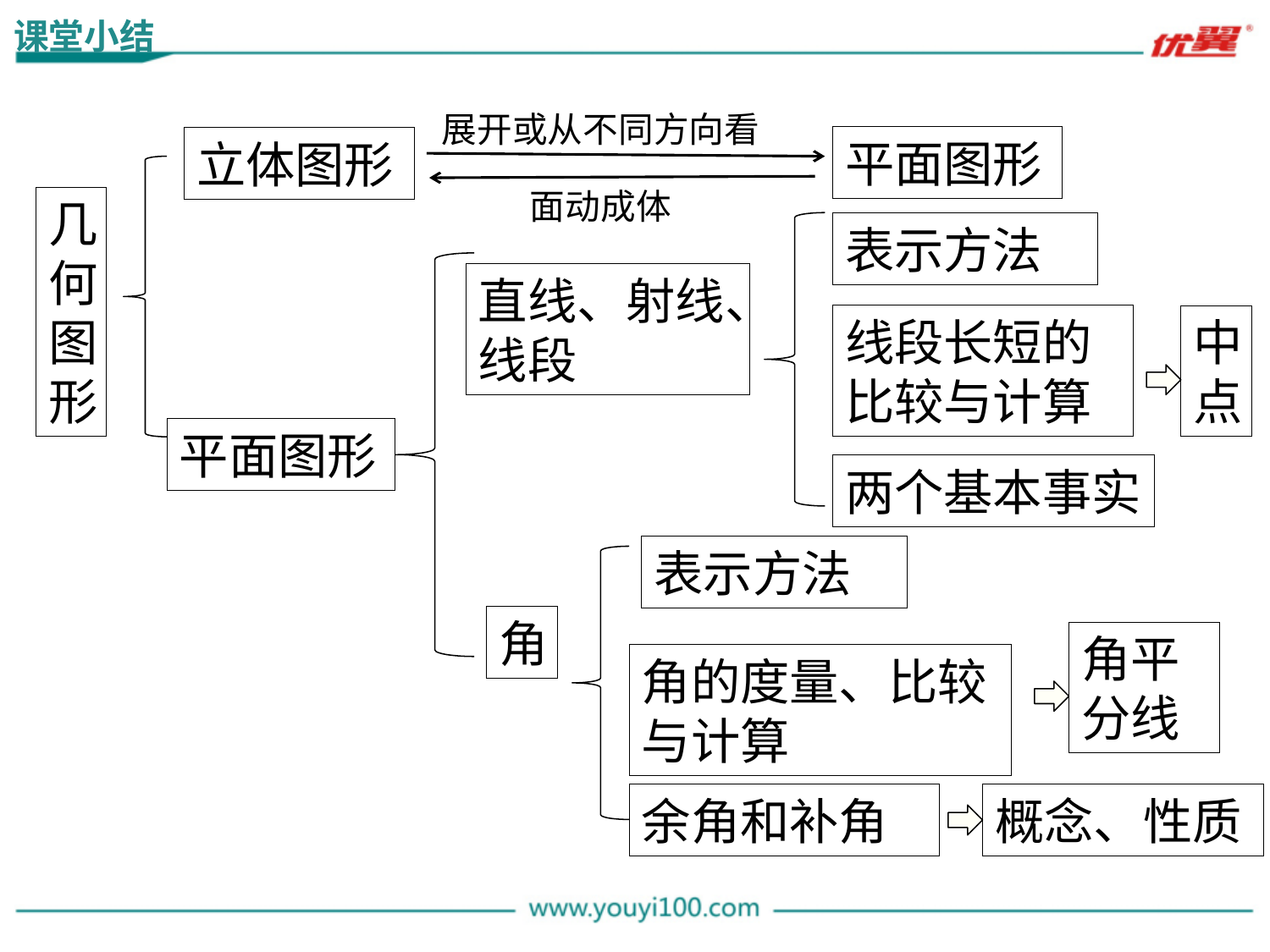

课堂小结
展开或从不同方向看
平面图形
立体图形

面动成体
几何图形

表示方法

直线、射线、线段
线段长短的比较与计算
中点

平面图形
两个基本事实
表示方法

角
角平分线
角的度量、比较与计算

余角和补角
概念、性质